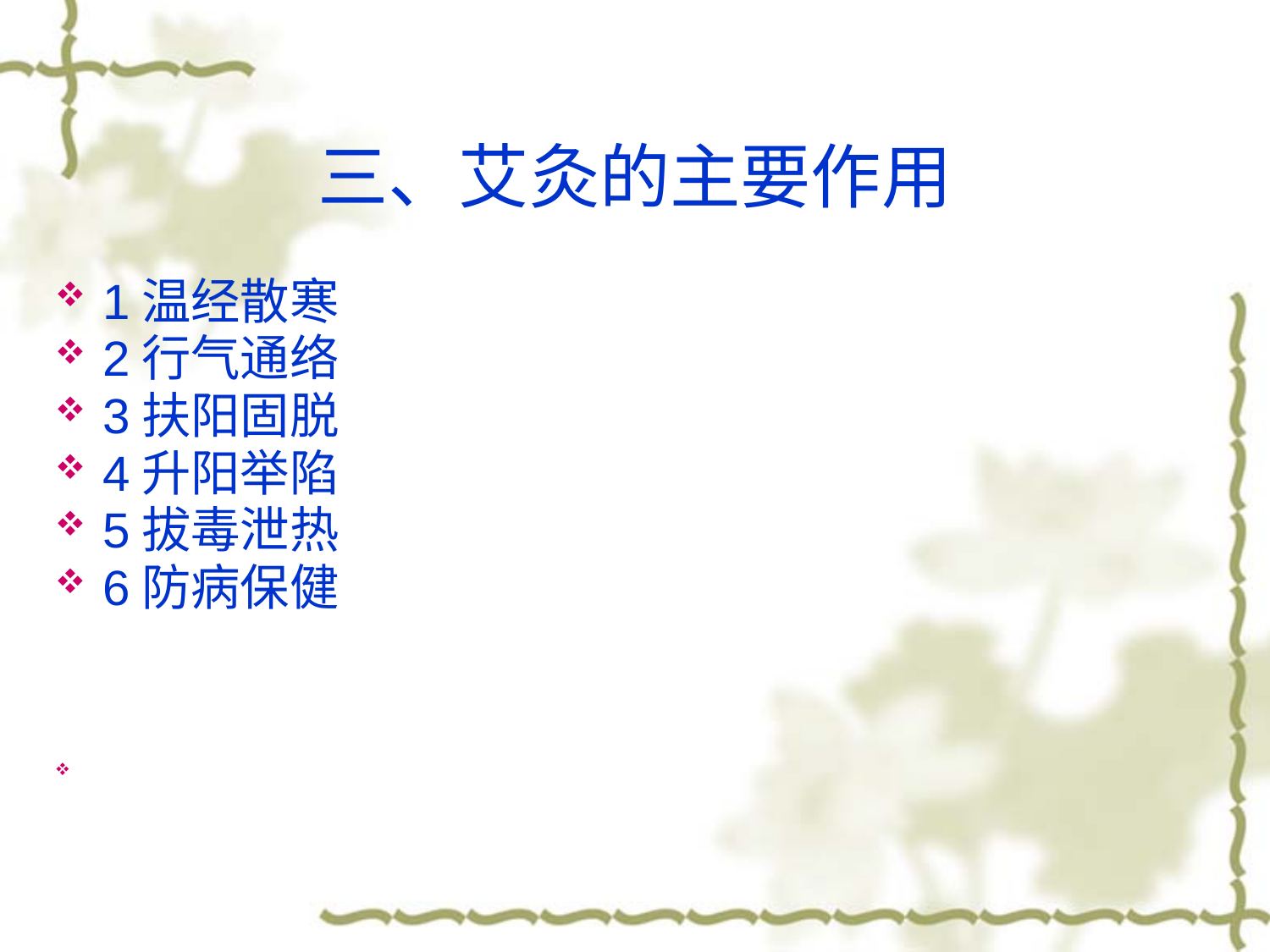

# 三、艾灸的主要作用
1温经散寒
2行气通络
3扶阳固脱
4升阳举陷
5拔毒泄热
6防病保健